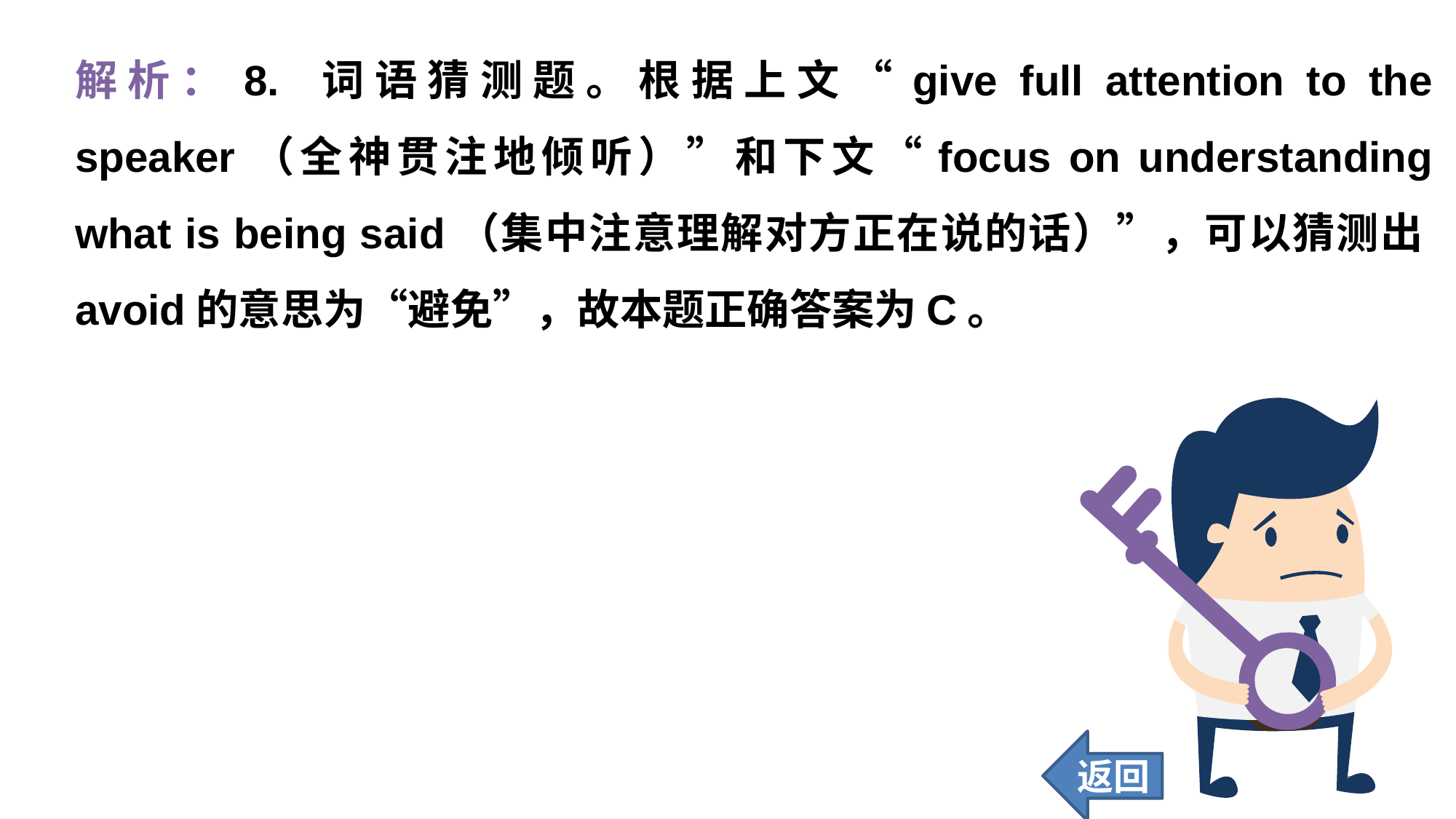

解析：8. 词语猜测题。根据上文“give full attention to the speaker（全神贯注地倾听）”和下文“focus on understanding what is being said（集中注意理解对方正在说的话）”，可以猜测出avoid的意思为“避免”，故本题正确答案为C。

返回
201